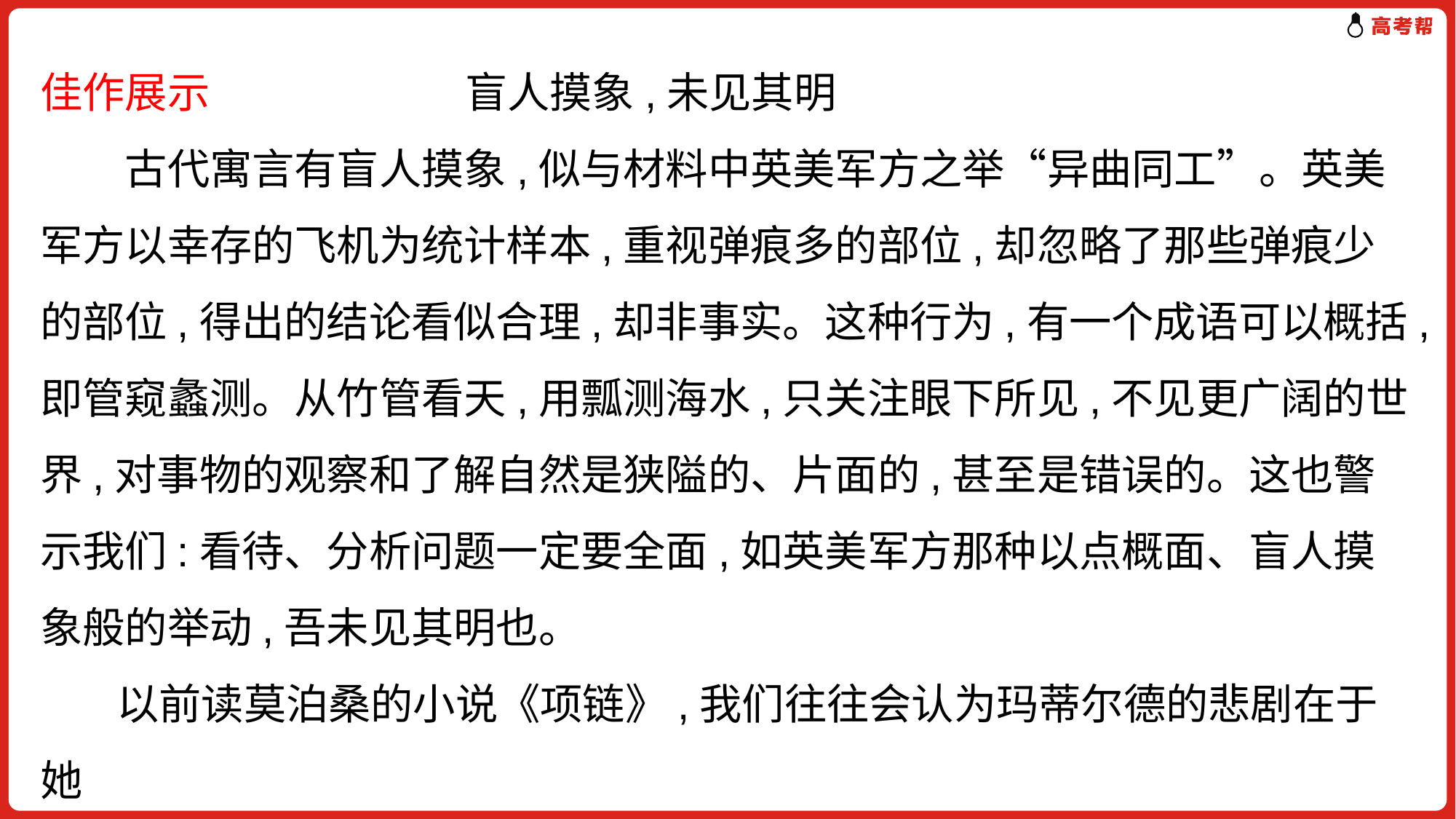

佳作展示                           盲人摸象,未见其明
　　古代寓言有盲人摸象,似与材料中英美军方之举“异曲同工”。英美军方以幸存的飞机为统计样本,重视弹痕多的部位,却忽略了那些弹痕少的部位,得出的结论看似合理,却非事实。这种行为,有一个成语可以概括,即管窥蠡测。从竹管看天,用瓢测海水,只关注眼下所见,不见更广阔的世界,对事物的观察和了解自然是狭隘的、片面的,甚至是错误的。这也警示我们:看待、分析问题一定要全面,如英美军方那种以点概面、盲人摸象般的举动,吾未见其明也。
       以前读莫泊桑的小说《项链》,我们往往会认为玛蒂尔德的悲剧在于她